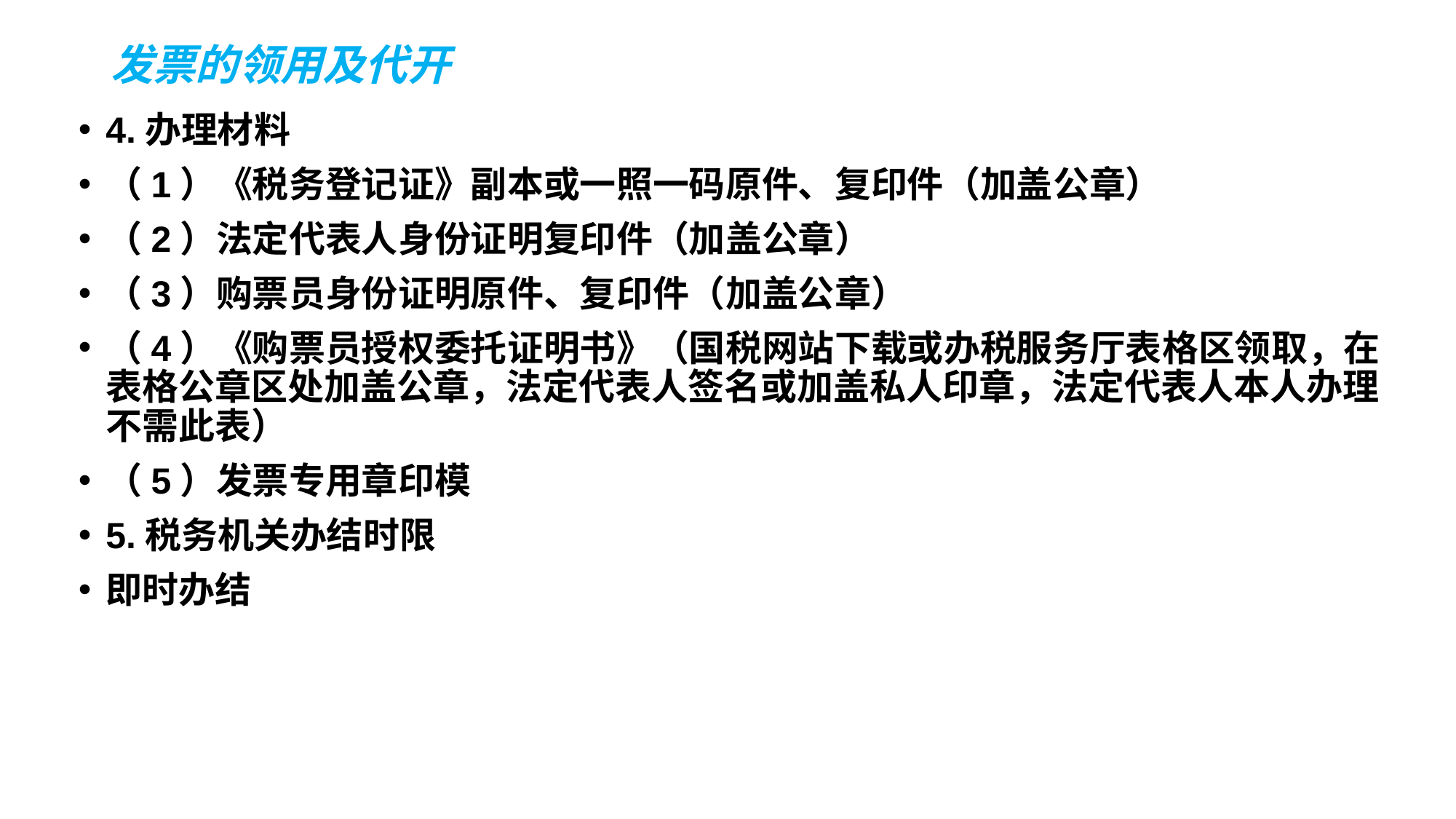

# 发票的领用及代开
4.办理材料
（1）《税务登记证》副本或一照一码原件、复印件（加盖公章）
（2）法定代表人身份证明复印件（加盖公章）
（3）购票员身份证明原件、复印件（加盖公章）
（4）《购票员授权委托证明书》（国税网站下载或办税服务厅表格区领取，在表格公章区处加盖公章，法定代表人签名或加盖私人印章，法定代表人本人办理不需此表）
（5）发票专用章印模
5.税务机关办结时限
即时办结